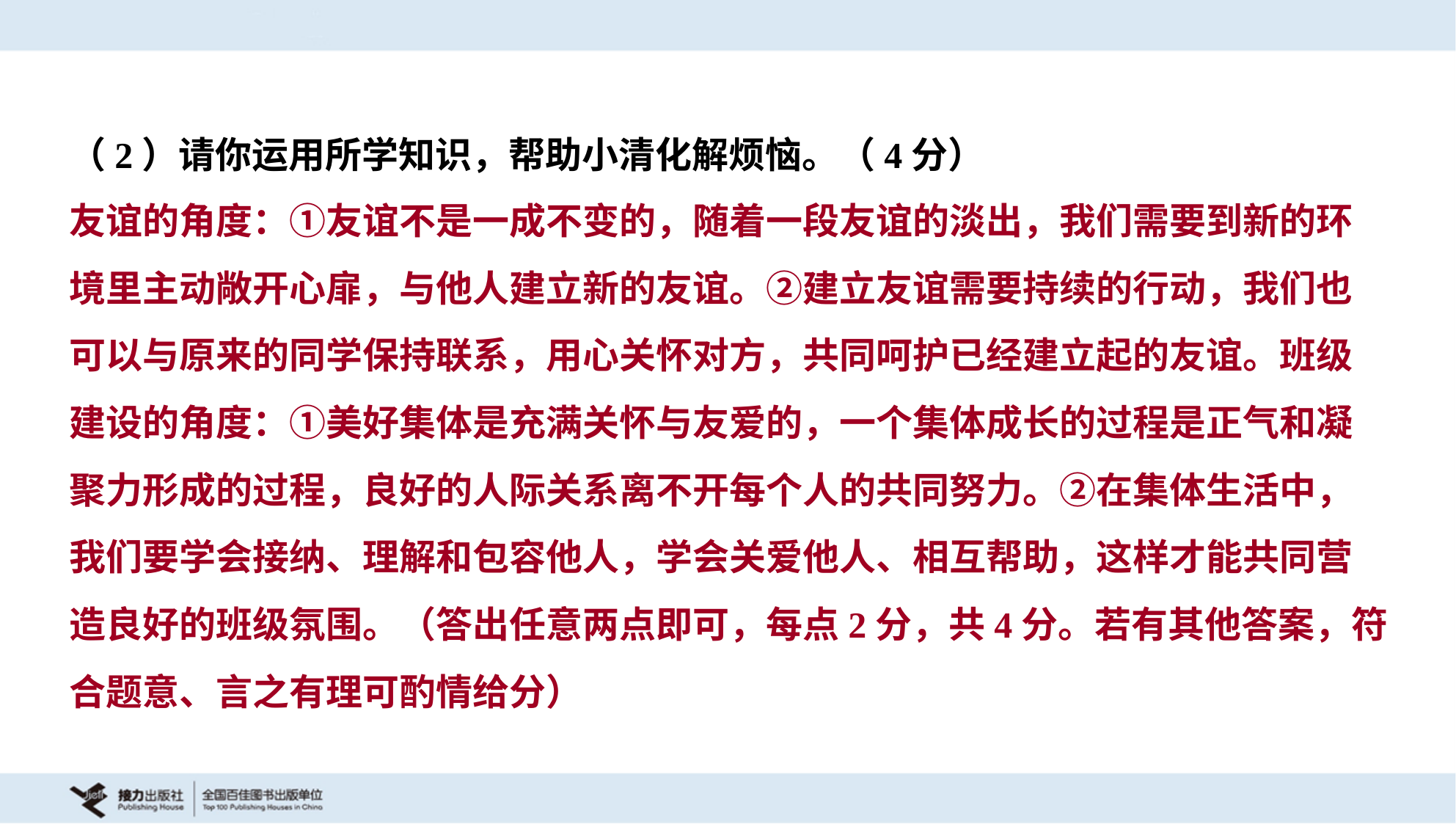

（2）请你运用所学知识，帮助小清化解烦恼。（4分）
友谊的角度：①友谊不是一成不变的，随着一段友谊的淡出，我们需要到新的环
境里主动敞开心扉，与他人建立新的友谊。②建立友谊需要持续的行动，我们也
可以与原来的同学保持联系，用心关怀对方，共同呵护已经建立起的友谊。班级
建设的角度：①美好集体是充满关怀与友爱的，一个集体成长的过程是正气和凝
聚力形成的过程，良好的人际关系离不开每个人的共同努力。②在集体生活中，
我们要学会接纳、理解和包容他人，学会关爱他人、相互帮助，这样才能共同营
造良好的班级氛围。（答出任意两点即可，每点2分，共4分。若有其他答案，符
合题意、言之有理可酌情给分）